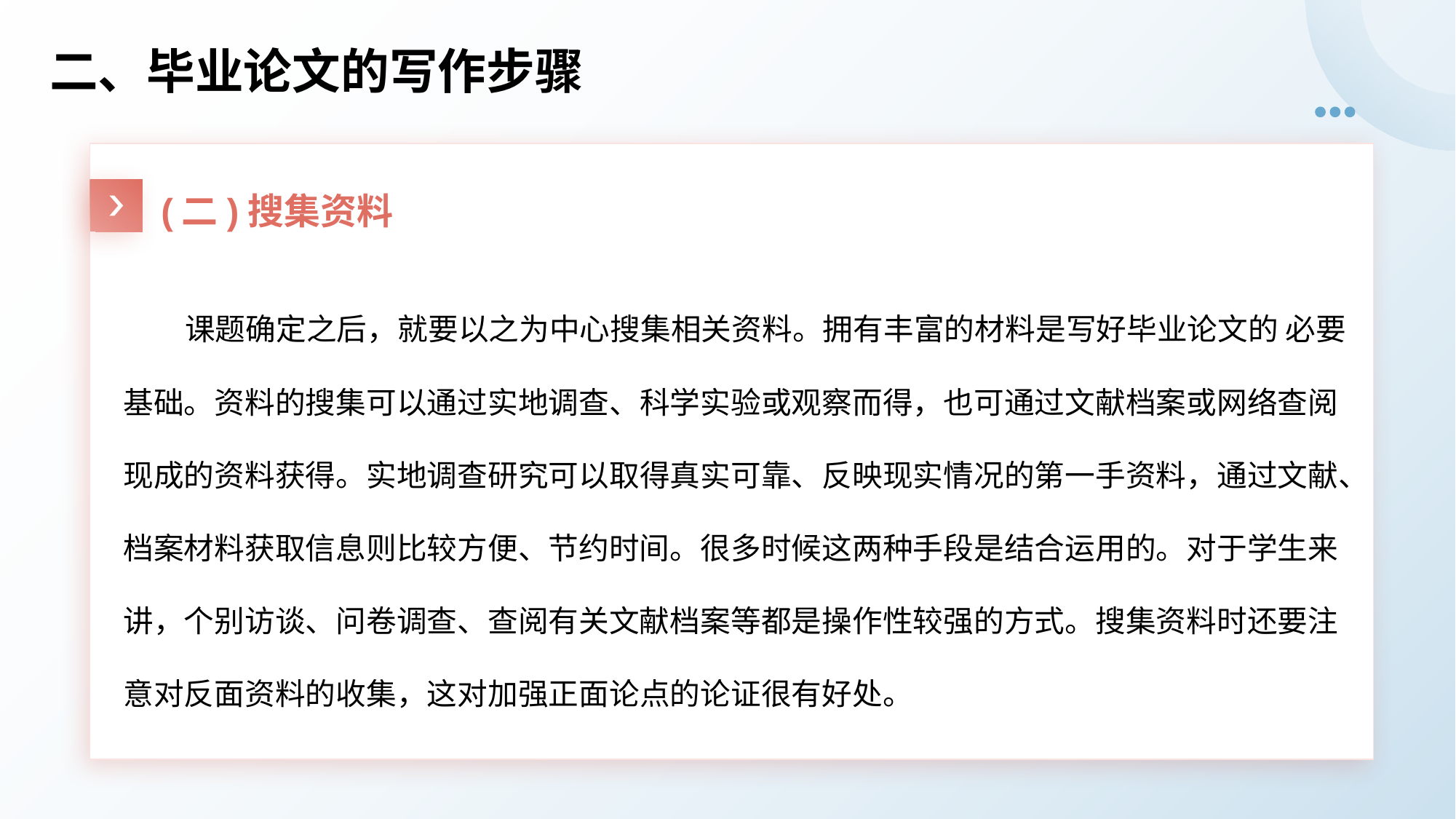

# 二、毕业论文的写作步骤

(二)搜集资料

       课题确定之后，就要以之为中心搜集相关资料。拥有丰富的材料是写好毕业论文的 必要基础。资料的搜集可以通过实地调查、科学实验或观察而得，也可通过文献档案或网络查阅现成的资料获得。实地调查研究可以取得真实可靠、反映现实情况的第一手资料，通过文献、档案材料获取信息则比较方便、节约时间。很多时候这两种手段是结合运用的。对于学生来讲，个别访谈、问卷调查、查阅有关文献档案等都是操作性较强的方式。搜集资料时还要注意对反面资料的收集，这对加强正面论点的论证很有好处。